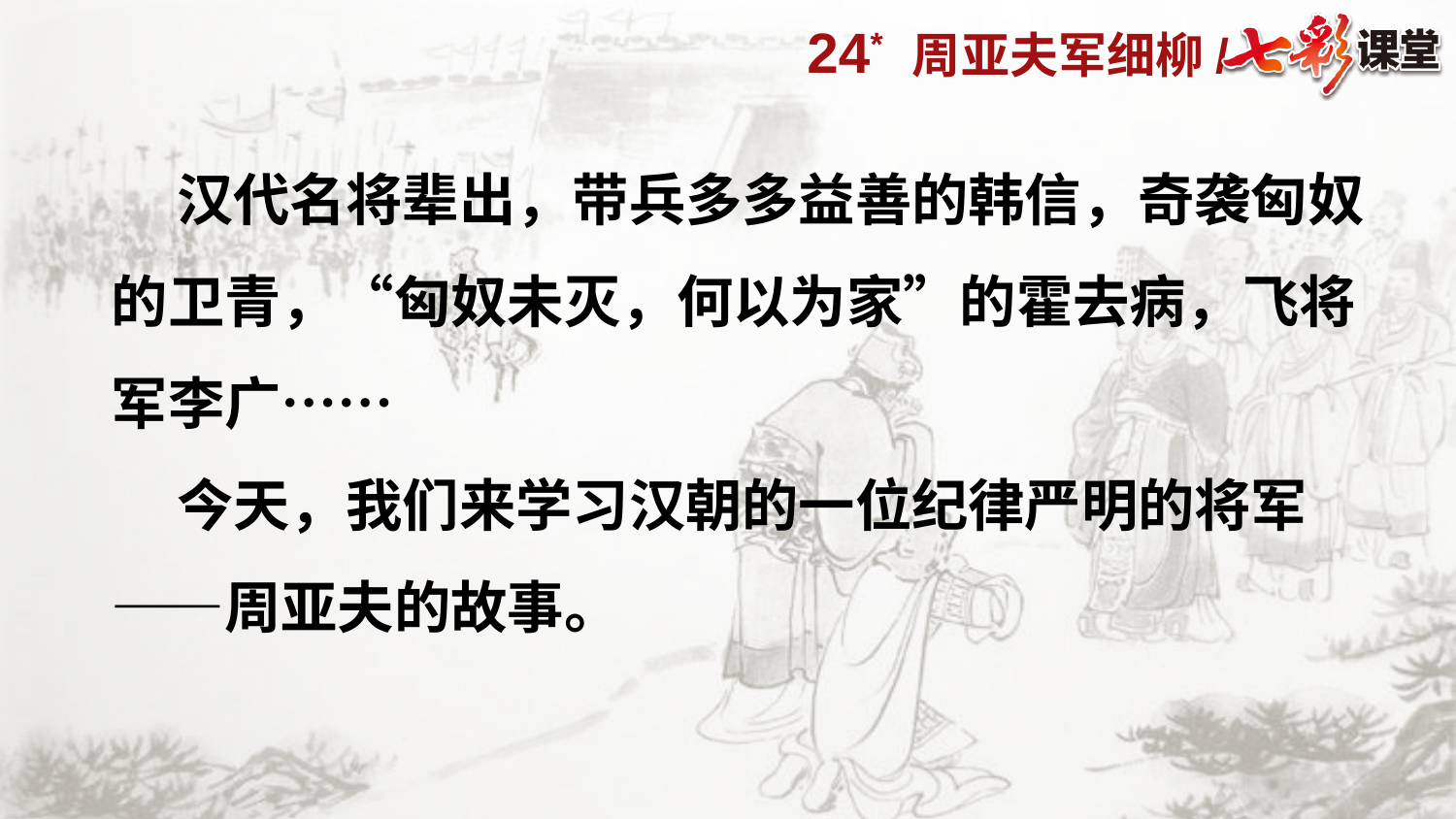

汉代名将辈出，带兵多多益善的韩信，奇袭匈奴的卫青，“匈奴未灭，何以为家”的霍去病，飞将军李广……
    今天，我们来学习汉朝的一位纪律严明的将军——周亚夫的故事。